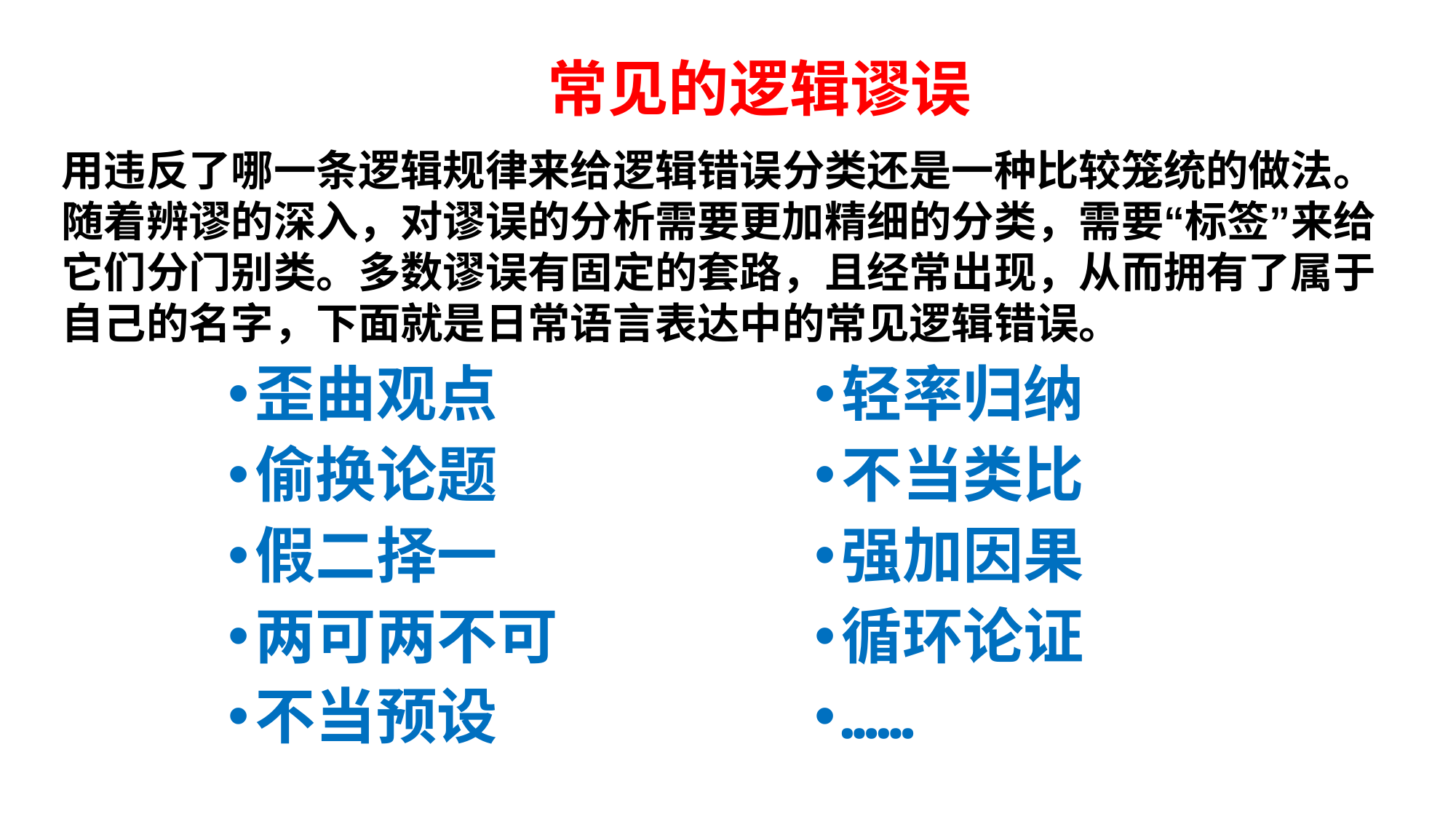

常见的逻辑谬误
用违反了哪一条逻辑规律来给逻辑错误分类还是一种比较笼统的做法。随着辨谬的深入，对谬误的分析需要更加精细的分类，需要“标签”来给它们分门别类。多数谬误有固定的套路，且经常出现，从而拥有了属于自己的名字，下面就是日常语言表达中的常见逻辑错误。
歪曲观点
偷换论题
假二择一
两可两不可
不当预设

轻率归纳
不当类比
强加因果
循环论证
……